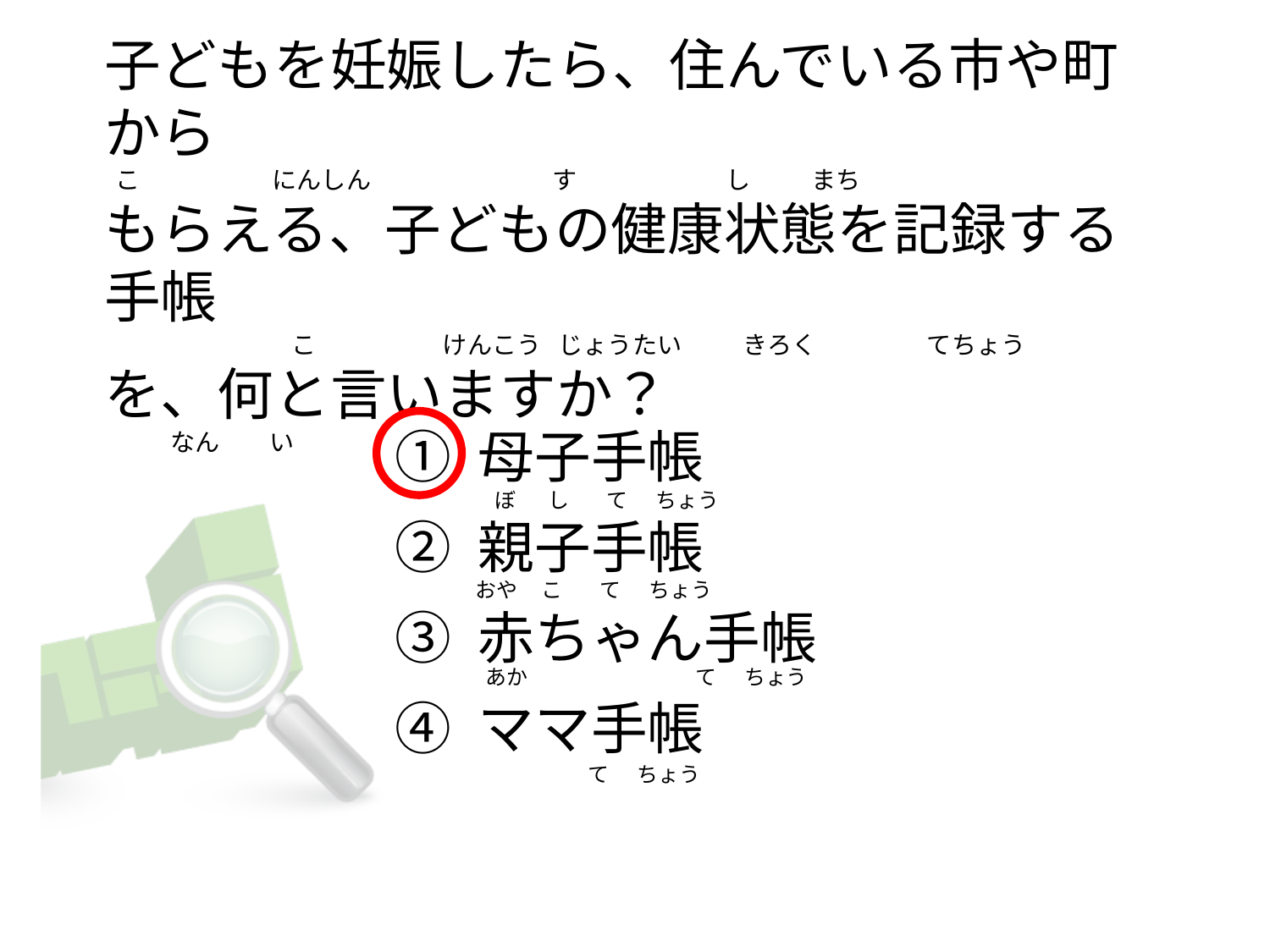

# 子どもを妊娠したら、住んでいる市や町から   こ                        にんしん                                 す                           し           まち もらえる、子どもの健康状態を記録する手帳                                   こ                       けんこう   じょうたい           きろく                    てちょう を、何と言いますか？                 なん         い

① 母子手帳
② 親子手帳
③ 赤ちゃん手帳
④ ママ手帳
   ぼ       し        て      ちょう
おや     こ        て      ちょう
 あか                                    て      ちょう
                       て      ちょう